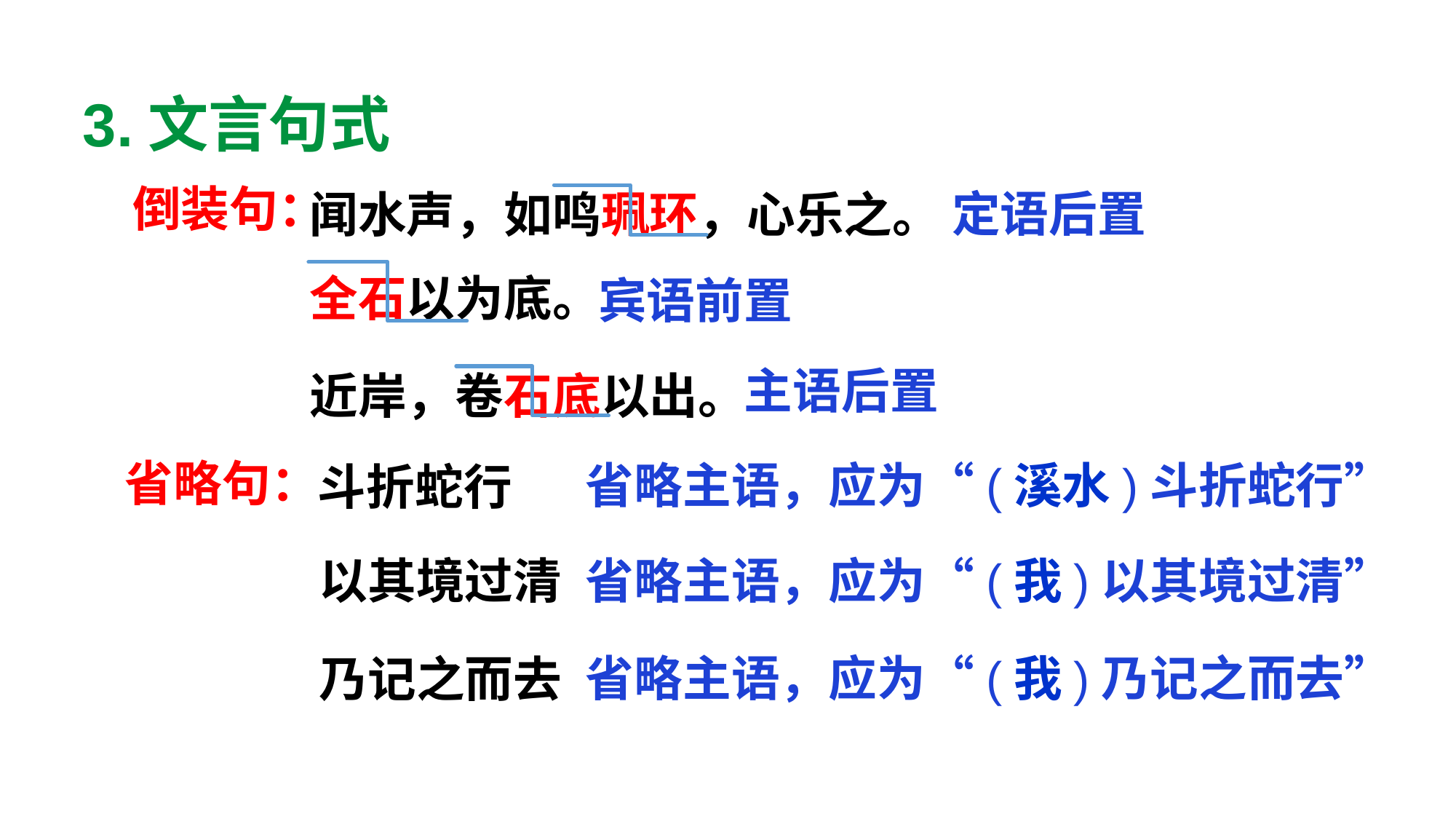

3.文言句式
闻水声，如鸣珮环，心乐之。
倒装句：
定语后置
全石以为底。
宾语前置
近岸，卷石底以出。
主语后置
省略句：
省略主语，应为“(溪水)斗折蛇行”
斗折蛇行
以其境过清
省略主语，应为“(我)以其境过清”
省略主语，应为“(我)乃记之而去”
乃记之而去